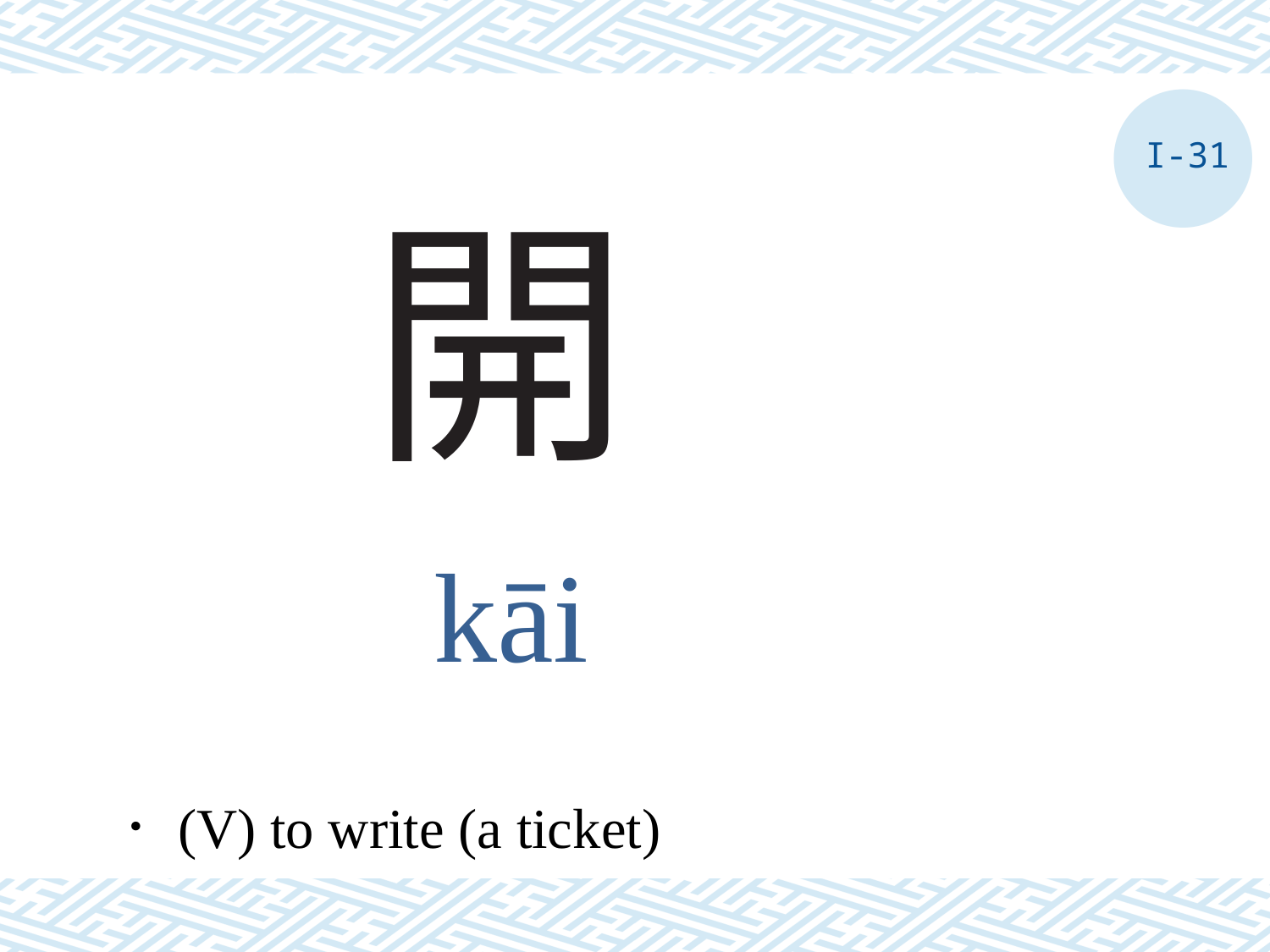

I-31

# 開
kāi
．(V) to write (a ticket)